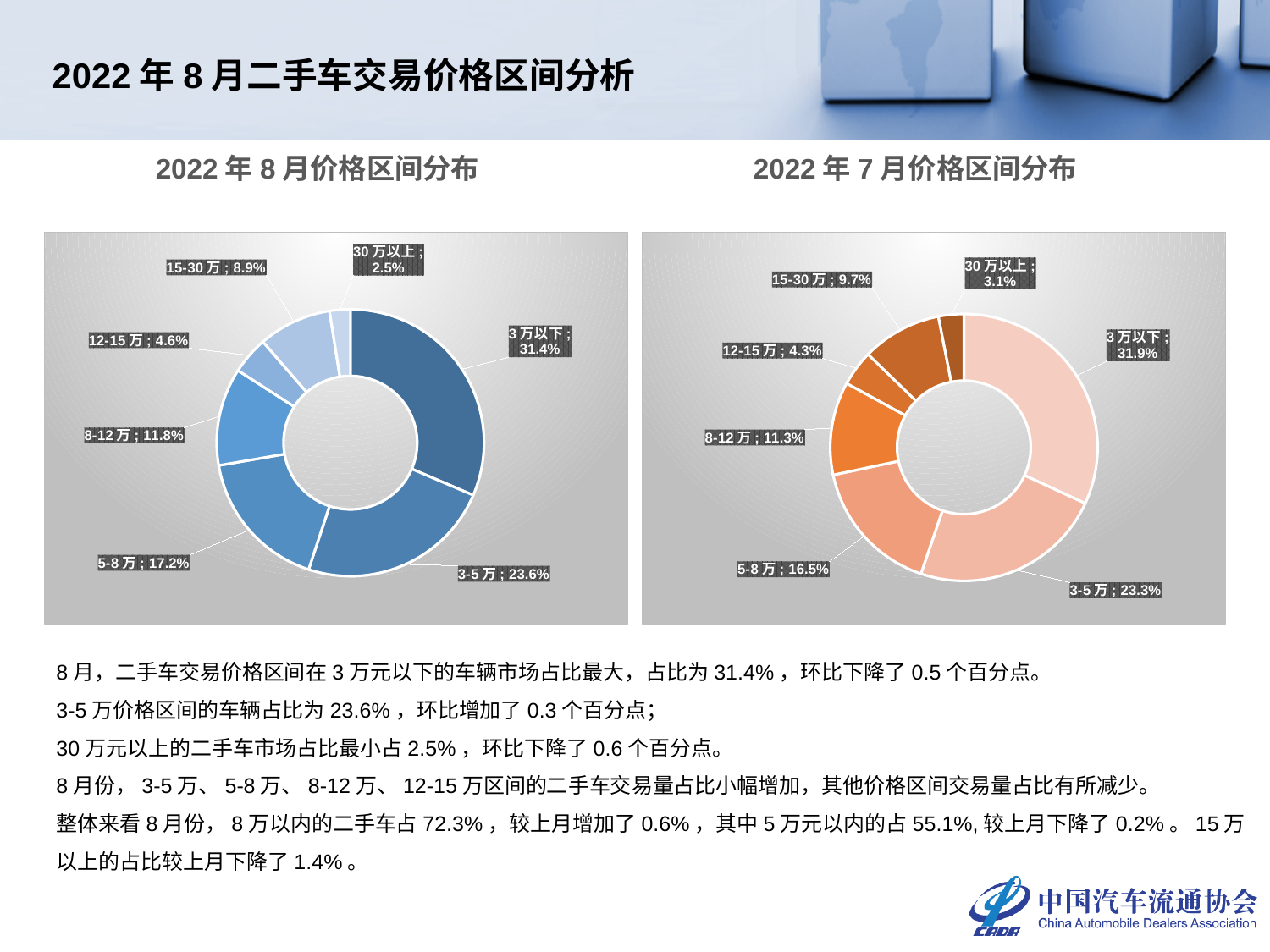

2022年8月二手车交易价格区间分析
2022年8月价格区间分布
2022年7月价格区间分布

### Chart

| Category | 2022年8月 |
|---|---|
| 3万以下 | 0.3143 |
| 3-5万 | 0.2363 |
| 5-8万 | 0.1721 |
| 8-12万 | 0.1183 |
| 12-15万 | 0.0455 |
| 15-30万 | 0.0885 |
| 30万以上 | 0.025000000000000022 |

### Chart

| Category | 2022年7月 |
|---|---|
| 3万以下 | 0.3189 |
| 3-5万 | 0.2332 |
| 5-8万 | 0.1647599350751348 |
| 8-12万 | 0.1127633209417596 |
| 12-15万 | 0.0431 |
| 15-30万 | 0.09671536031554881 |
| 30万以上 | 0.030561383667556785 |
8月，二手车交易价格区间在3万元以下的车辆市场占比最大，占比为31.4%，环比下降了0.5个百分点。
3-5万价格区间的车辆占比为23.6%，环比增加了0.3个百分点；
30万元以上的二手车市场占比最小占2.5%，环比下降了0.6个百分点。
8月份，3-5万、5-8万、8-12万、12-15万区间的二手车交易量占比小幅增加，其他价格区间交易量占比有所减少。
整体来看8月份，8万以内的二手车占72.3%，较上月增加了0.6%，其中5万元以内的占55.1%,较上月下降了0.2%。15万以上的占比较上月下降了1.4%。